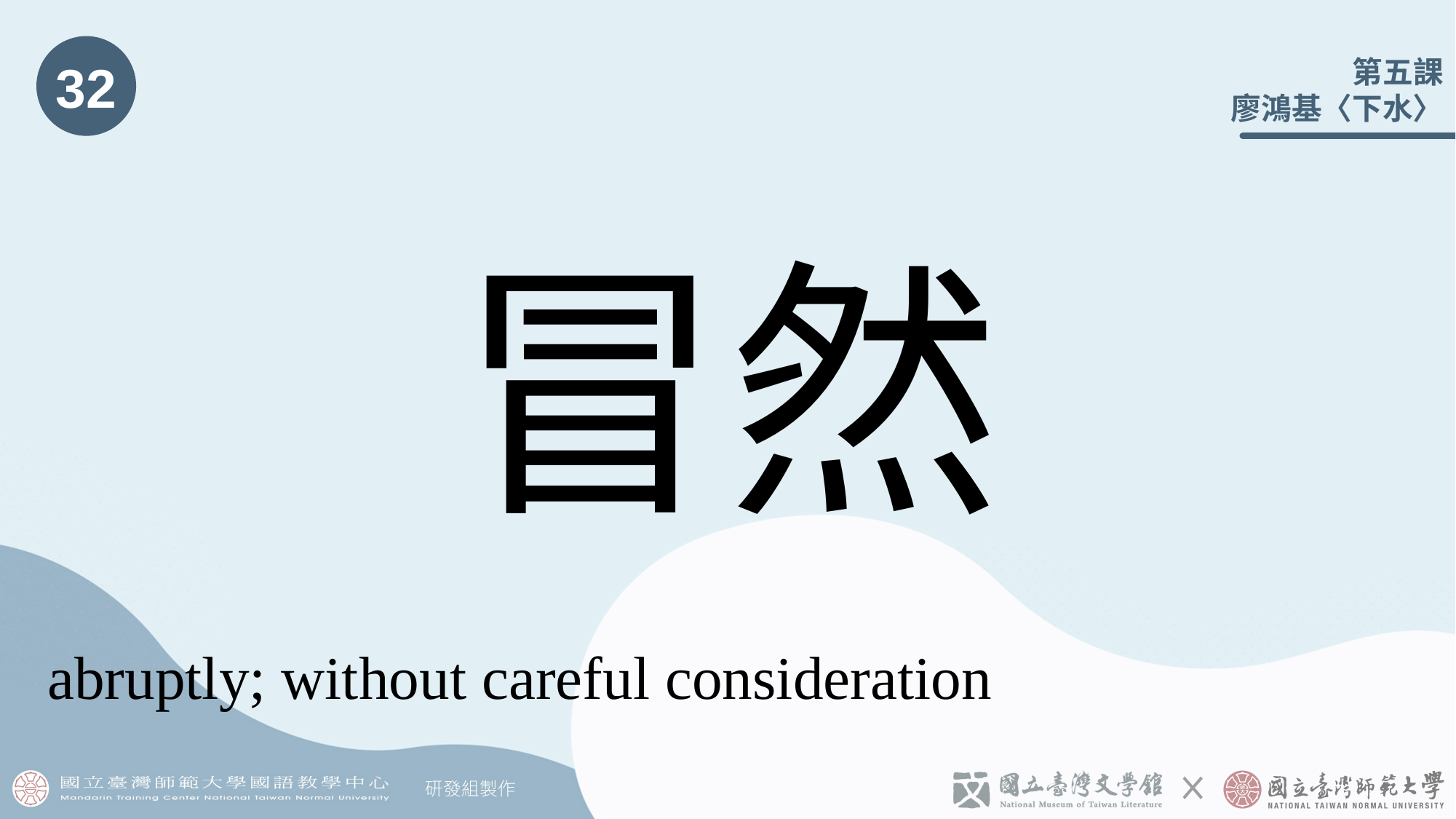

32
# 冒然
abruptly; without careful consideration